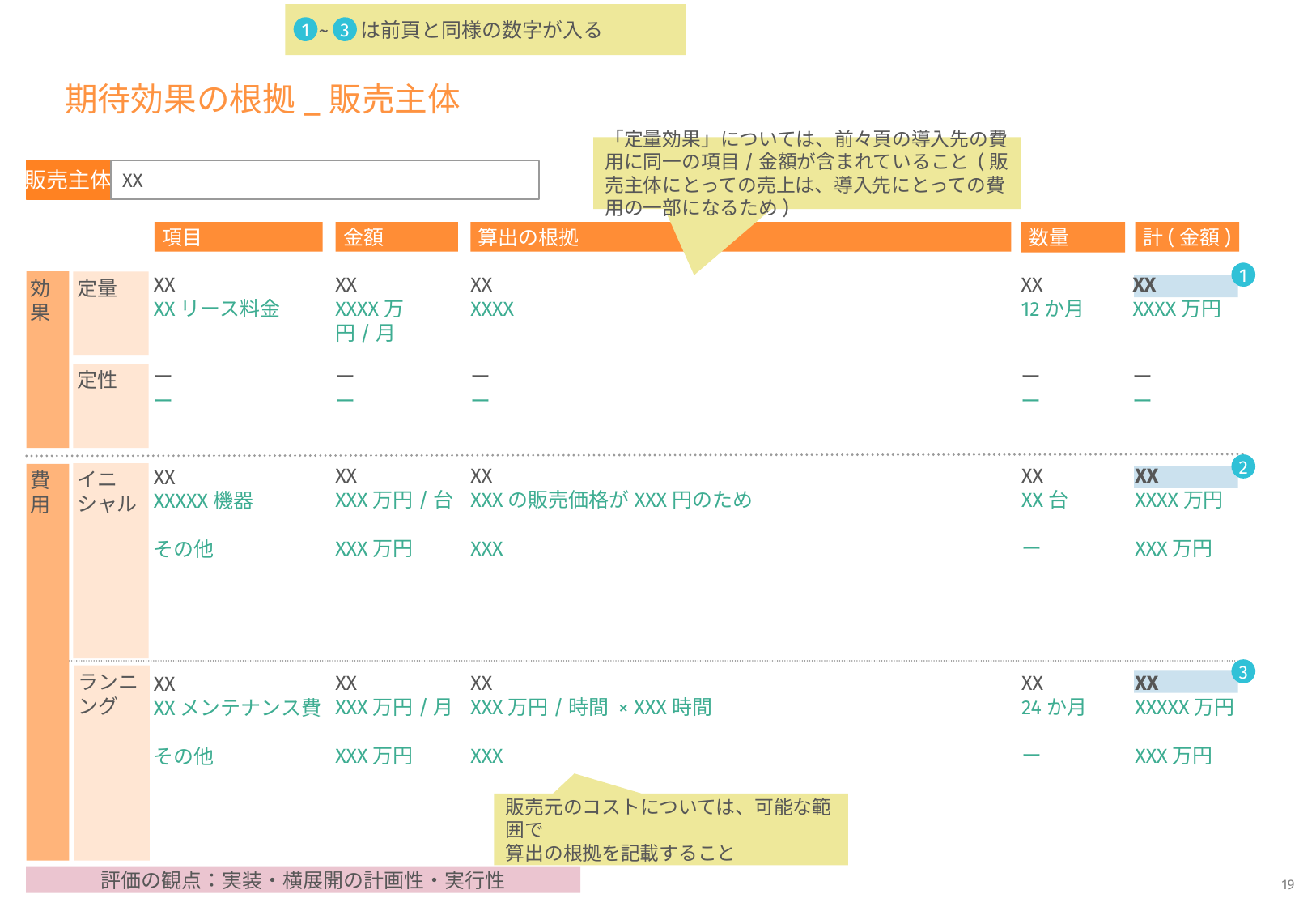

~     は前頁と同様の数字が入る
1
3
# 期待効果の根拠_販売主体
「定量効果」については、前々頁の導入先の費用に同一の項目/金額が含まれていること (販売主体にとっての売上は、導入先にとっての費用の一部になるため)
販売主体
XX
数量
項目
金額
算出の根拠
計(金額)
1
XX
XXリース料金
効果
定量
XX
XXXX万円/月
XX
XXXX
XX
12か月
XX
XXXX万円

定性
ー
ー
ー
ー
ー
ー
ー
ー
ー
ー
2
XX
XXX万円/台

XXX万円
XX
XXXの販売価格がXXX円のため

XXX
XX
XX台

ー
XX
XXXX万円

XXX万円
イニシャル
費用
XX
XXXXX機器

その他

3
ランニング
XX
XXX万円/月

XXX万円
XX
XXX万円/時間 × XXX時間

XXX
XX
24か月

ー
XX
XXXXX万円

XXX万円

XX
XXメンテナンス費

その他

販売元のコストについては、可能な範囲で
算出の根拠を記載すること
評価の観点：実装・横展開の計画性・実行性